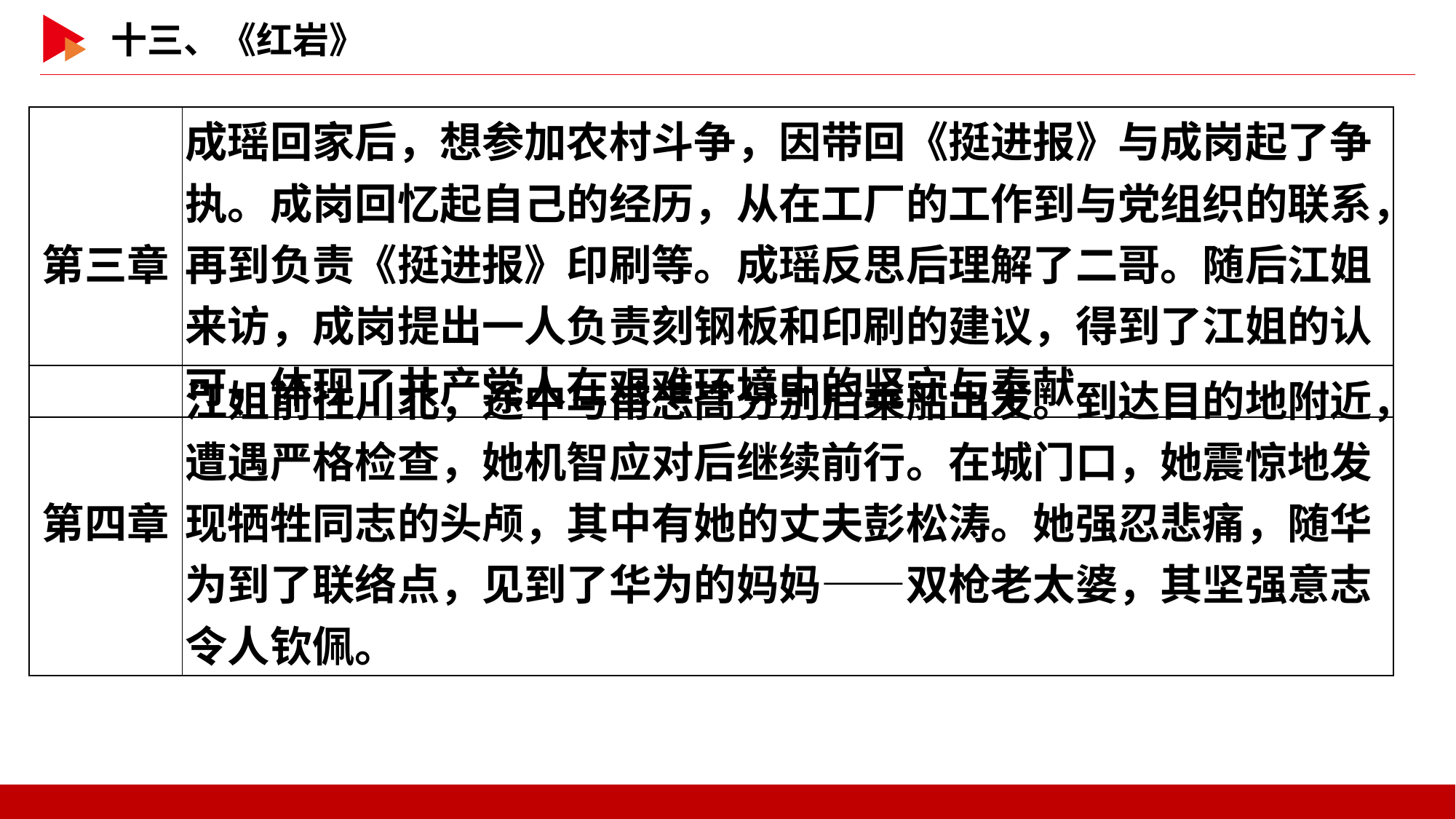

| 第三章 | 成瑶回家后，想参加农村斗争，因带回《挺进报》与成岗起了争执。成岗回忆起自己的经历，从在工厂的工作到与党组织的联系，再到负责《挺进报》印刷等。成瑶反思后理解了二哥。随后江姐来访，成岗提出一人负责刻钢板和印刷的建议，得到了江姐的认可，体现了共产党人在艰难环境中的坚守与奉献。 |
| --- | --- |
| 第四章 | 江姐前往川北，途中与甫志高分别后乘船出发。到达目的地附近，遭遇严格检查，她机智应对后继续前行。在城门口，她震惊地发现牺牲同志的头颅，其中有她的丈夫彭松涛。她强忍悲痛，随华为到了联络点，见到了华为的妈妈——双枪老太婆，其坚强意志令人钦佩。 |
| --- | --- |